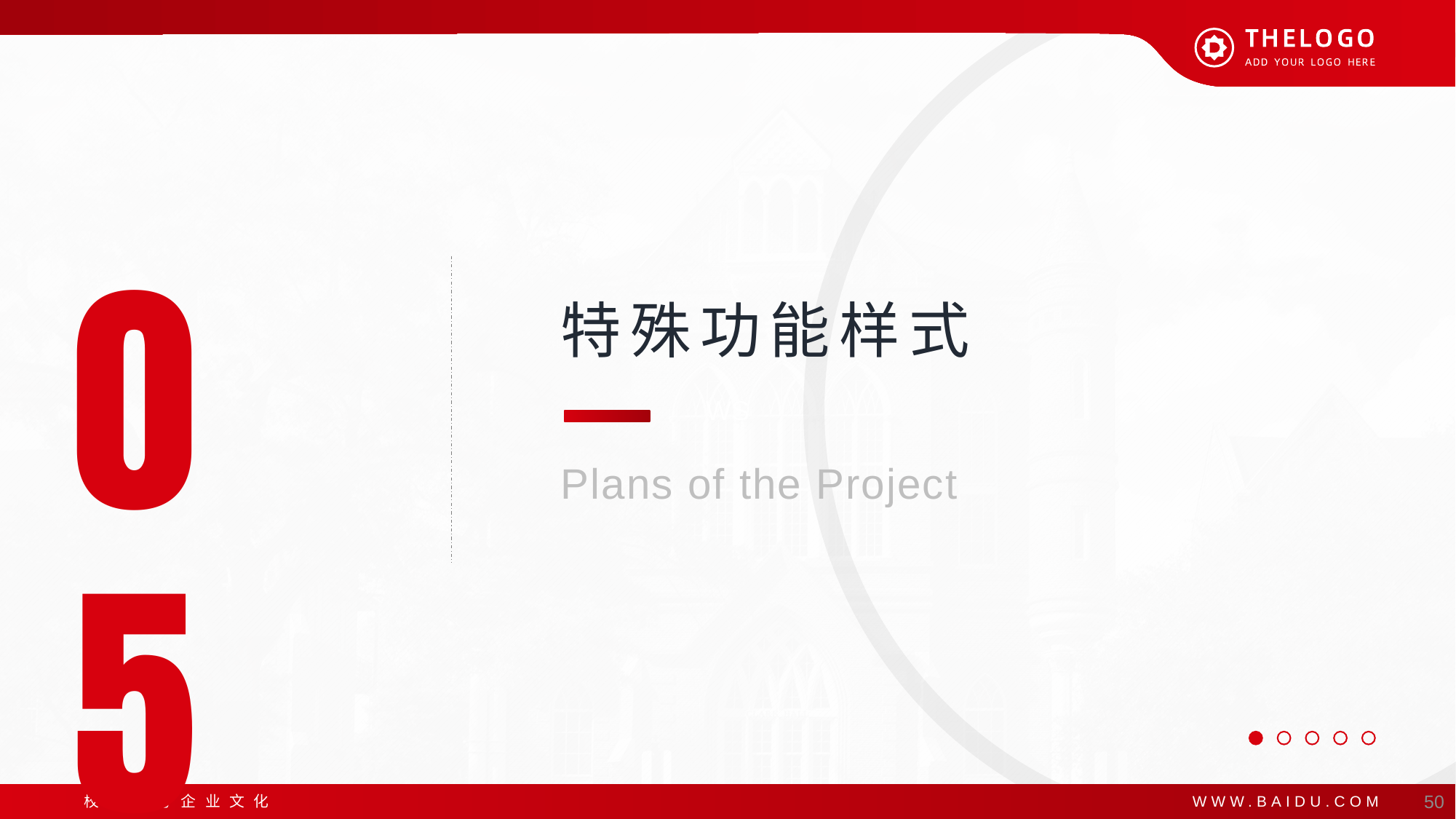

05
特殊功能样式

Plans of the Project

50